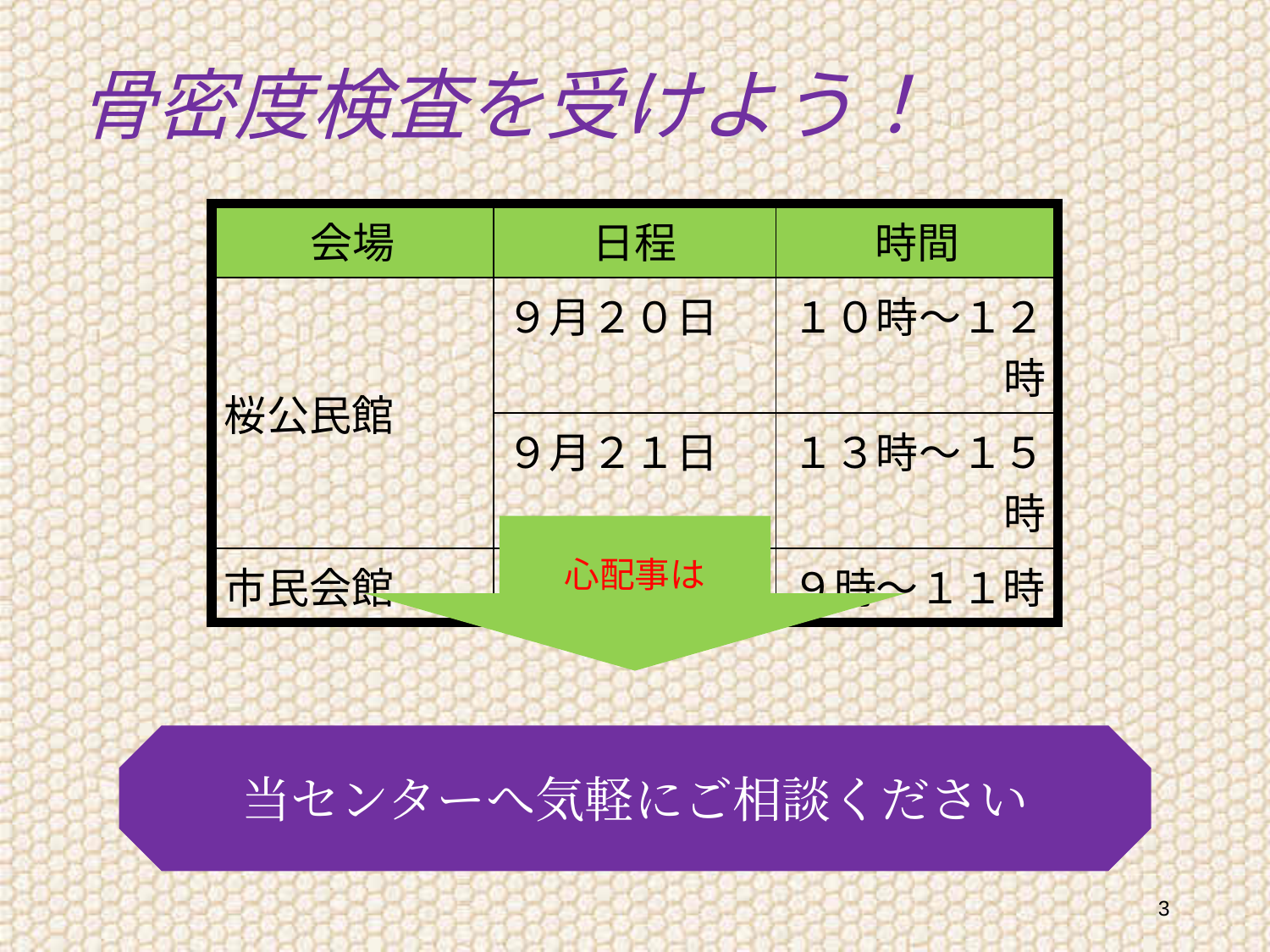

骨密度検査を受けよう！
| 会場 | 日程 | 時間 |
| --- | --- | --- |
| 桜公民館 | ９月２０日 | １０時～１２時 |
|  | ９月２１日 | １３時～１５時 |
| 市民会館 | ９月２５日 | ９時～１１時 |
心配事は
当センターへ気軽にご相談ください
3